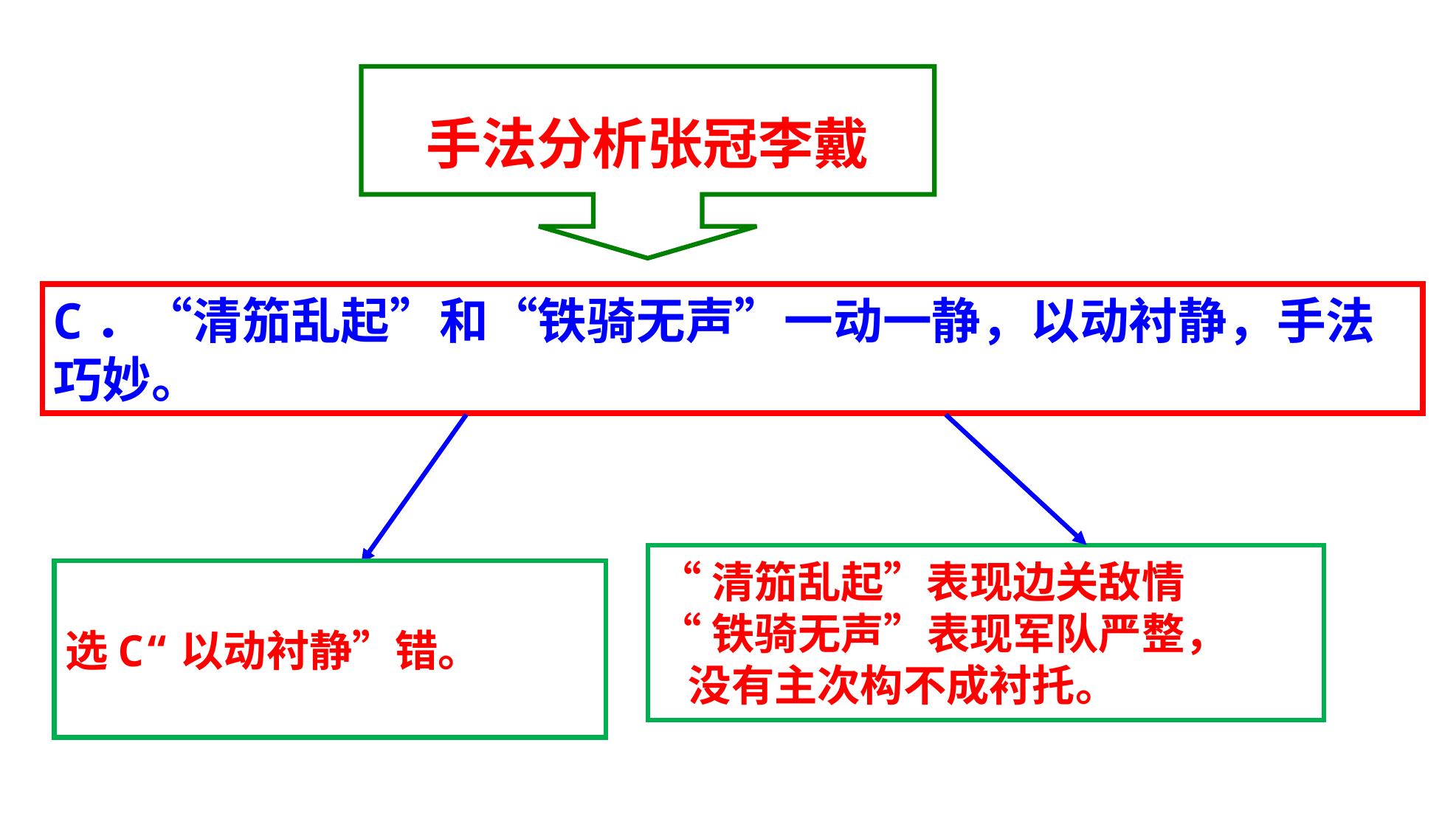

手法分析张冠李戴
C．“清笳乱起”和“铁骑无声”一动一静，以动衬静，手法巧妙。

“清笳乱起”表现边关敌情
“铁骑无声”表现军队严整，
  没有主次构不成衬托。
选C“以动衬静”错。